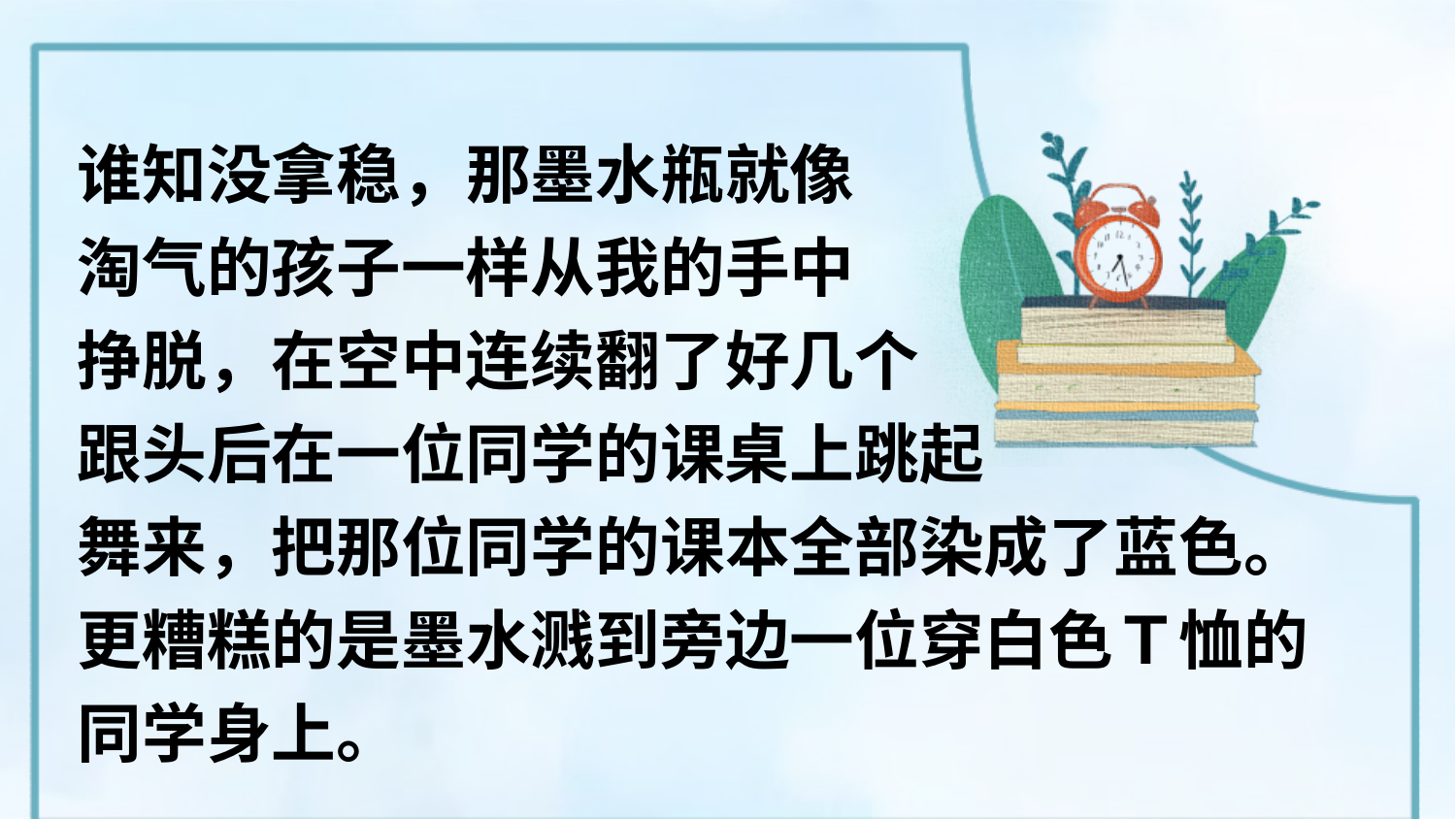

谁知没拿稳，那墨水瓶就像
淘气的孩子一样从我的手中
挣脱，在空中连续翻了好几个
跟头后在一位同学的课桌上跳起
舞来，把那位同学的课本全部染成了蓝色。更糟糕的是墨水溅到旁边一位穿白色Ｔ恤的同学身上。